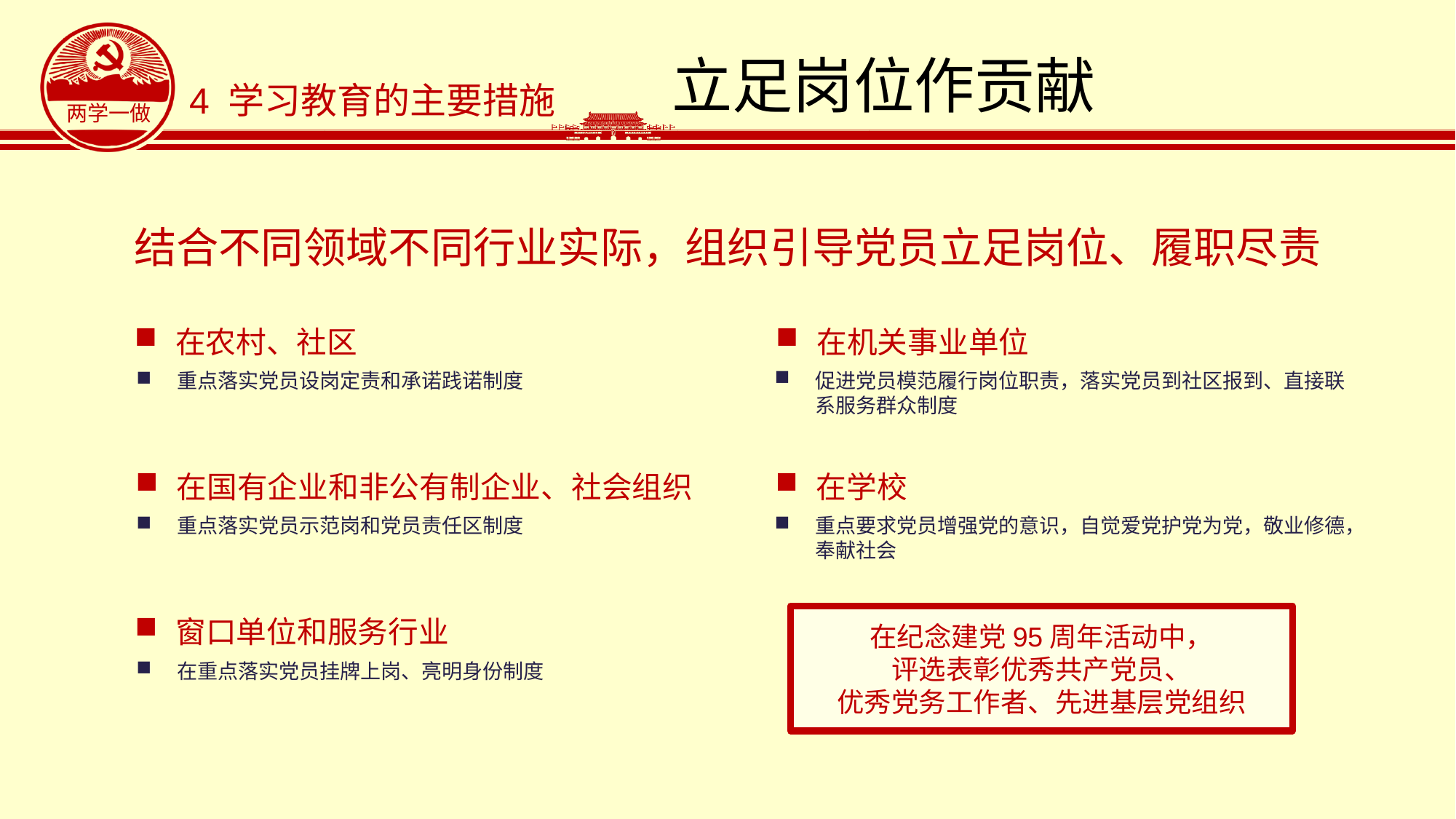

# 立足岗位作贡献
4 学习教育的主要措施
结合不同领域不同行业实际，组织引导党员立足岗位、履职尽责
在农村、社区
在机关事业单位
重点落实党员设岗定责和承诺践诺制度
促进党员模范履行岗位职责，落实党员到社区报到、直接联系服务群众制度
在国有企业和非公有制企业、社会组织
在学校
重点落实党员示范岗和党员责任区制度
重点要求党员增强党的意识，自觉爱党护党为党，敬业修德，奉献社会
在纪念建党95周年活动中，
评选表彰优秀共产党员、
优秀党务工作者、先进基层党组织
窗口单位和服务行业
在重点落实党员挂牌上岗、亮明身份制度